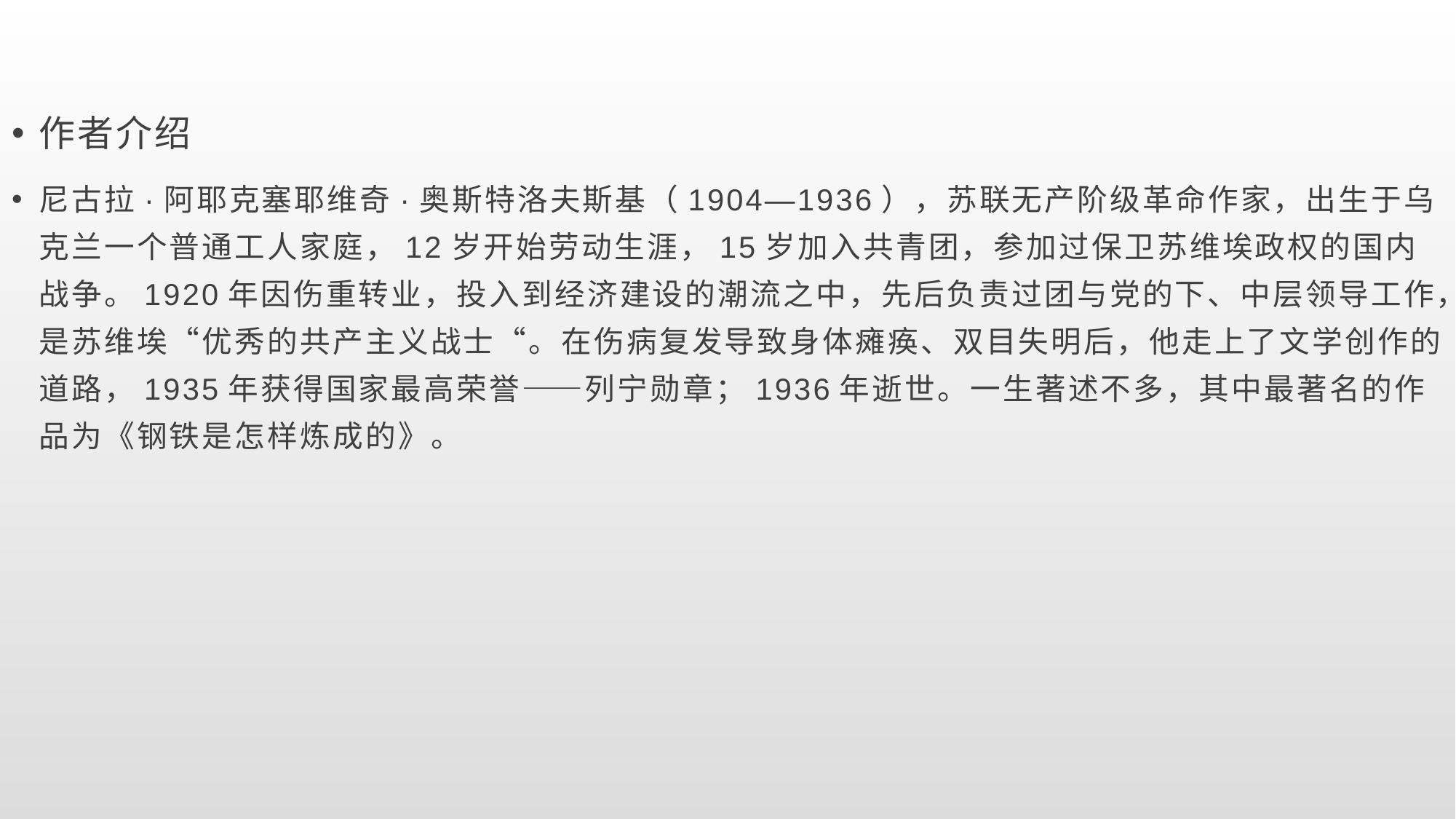

作者介绍
尼古拉·阿耶克塞耶维奇·奥斯特洛夫斯基（1904—1936），苏联无产阶级革命作家，出生于乌克兰一个普通工人家庭，12岁开始劳动生涯，15岁加入共青团，参加过保卫苏维埃政权的国内战争。1920年因伤重转业，投入到经济建设的潮流之中，先后负责过团与党的下、中层领导工作，是苏维埃“优秀的共产主义战士“。在伤病复发导致身体瘫痪、双目失明后，他走上了文学创作的道路，1935年获得国家最高荣誉——列宁勋章；1936年逝世。一生著述不多，其中最著名的作品为《钢铁是怎样炼成的》。